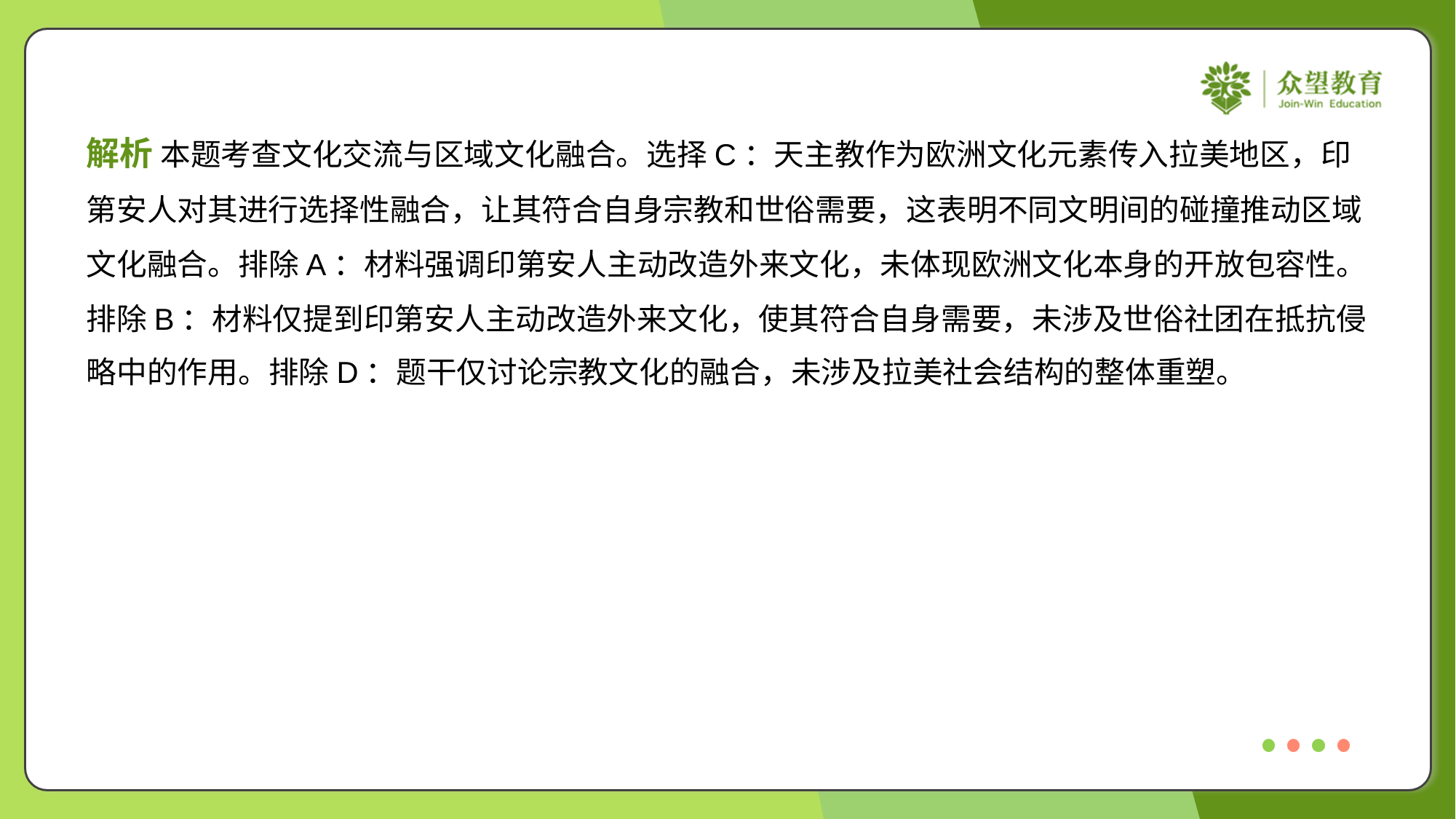

解析 本题考查文化交流与区域文化融合。选择C：天主教作为欧洲文化元素传入拉美地区，印
第安人对其进行选择性融合，让其符合自身宗教和世俗需要，这表明不同文明间的碰撞推动区域
文化融合。排除A：材料强调印第安人主动改造外来文化，未体现欧洲文化本身的开放包容性。
排除B：材料仅提到印第安人主动改造外来文化，使其符合自身需要，未涉及世俗社团在抵抗侵
略中的作用。排除D：题干仅讨论宗教文化的融合，未涉及拉美社会结构的整体重塑。